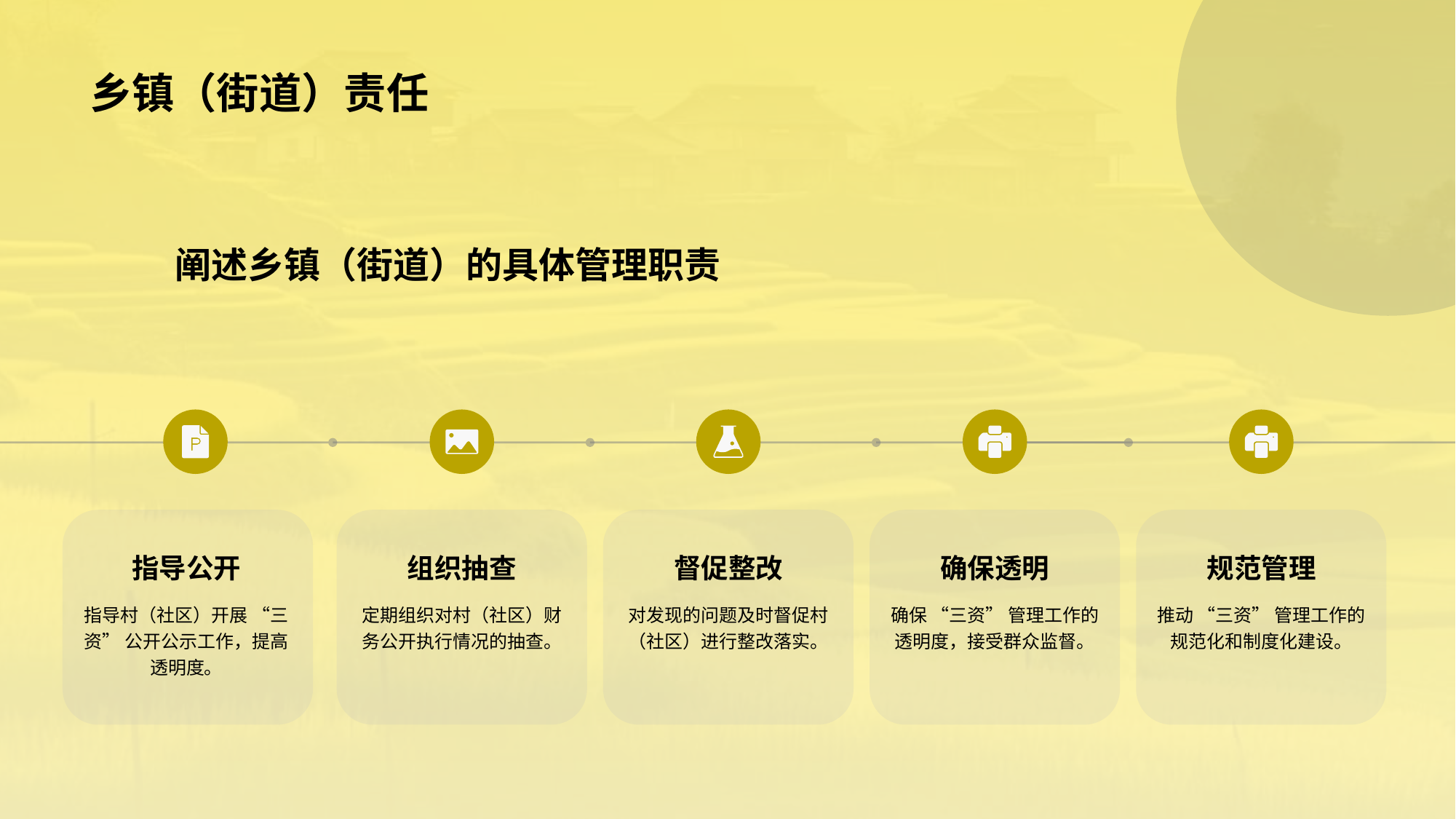

阐述乡镇（街道）的具体管理职责

指导公开
指导村（社区）开展 “三资” 公开公示工作，提高透明度。

组织抽查
定期组织对村（社区）财务公开执行情况的抽查。

督促整改
对发现的问题及时督促村（社区）进行整改落实。

确保透明
确保 “三资” 管理工作的透明度，接受群众监督。

规范管理
推动 “三资” 管理工作的规范化和制度化建设。
# 乡镇（街道）责任